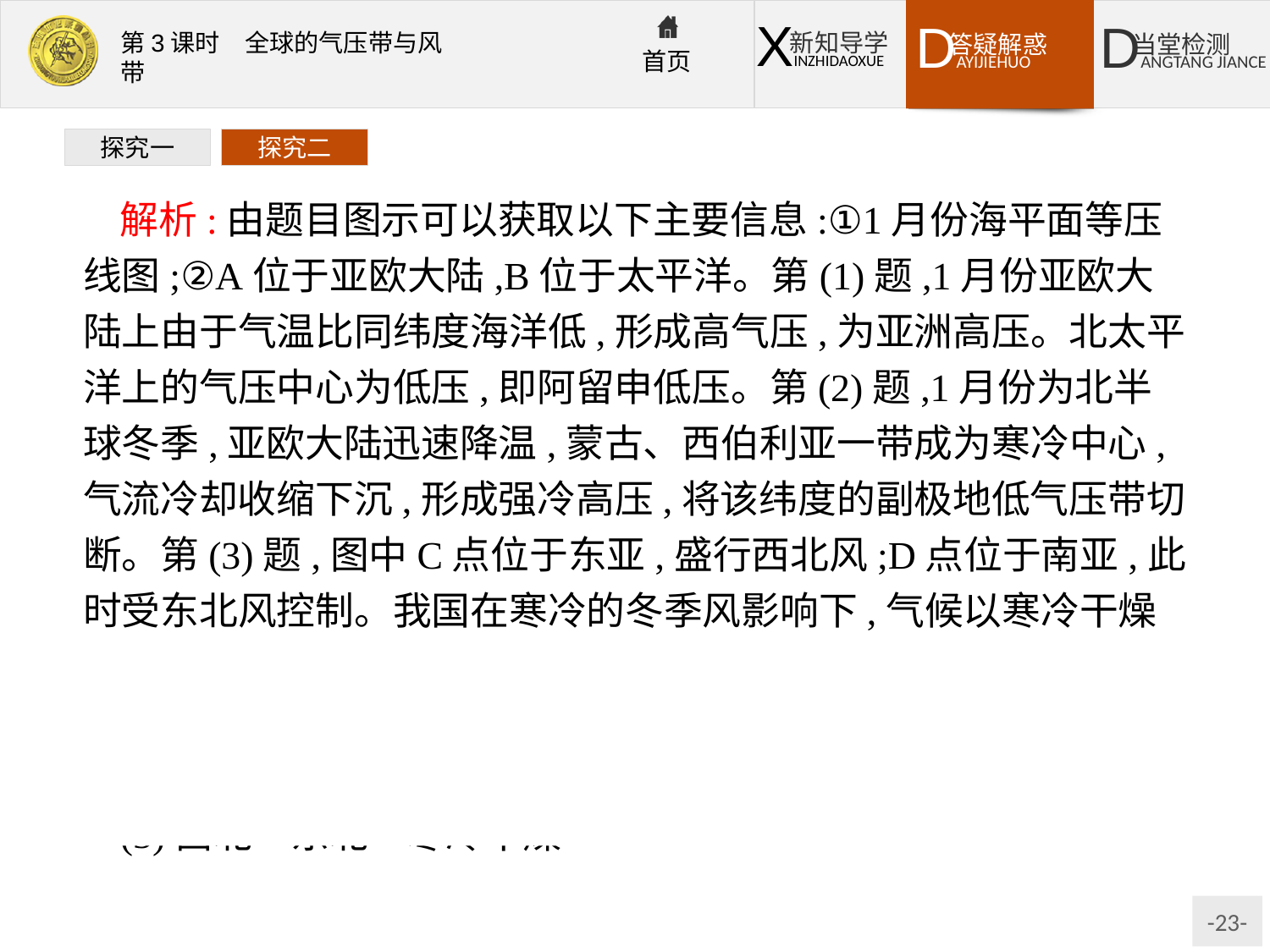

探究一
探究二
解析:由题目图示可以获取以下主要信息:①1月份海平面等压线图;②A位于亚欧大陆,B位于太平洋。第(1)题,1月份亚欧大陆上由于气温比同纬度海洋低,形成高气压,为亚洲高压。北太平洋上的气压中心为低压,即阿留申低压。第(2)题,1月份为北半球冬季,亚欧大陆迅速降温,蒙古、西伯利亚一带成为寒冷中心,气流冷却收缩下沉,形成强冷高压,将该纬度的副极地低气压带切断。第(3)题,图中C点位于东亚,盛行西北风;D点位于南亚,此时受东北风控制。我国在寒冷的冬季风影响下,气候以寒冷干燥为主。
答案:(1)亚洲高压(蒙古—西伯利亚高压)　阿留申低压
(2)冬季大陆降温快,大气冷却收缩下沉。副极地低气压带。
(3)西北　东北　寒冷干燥